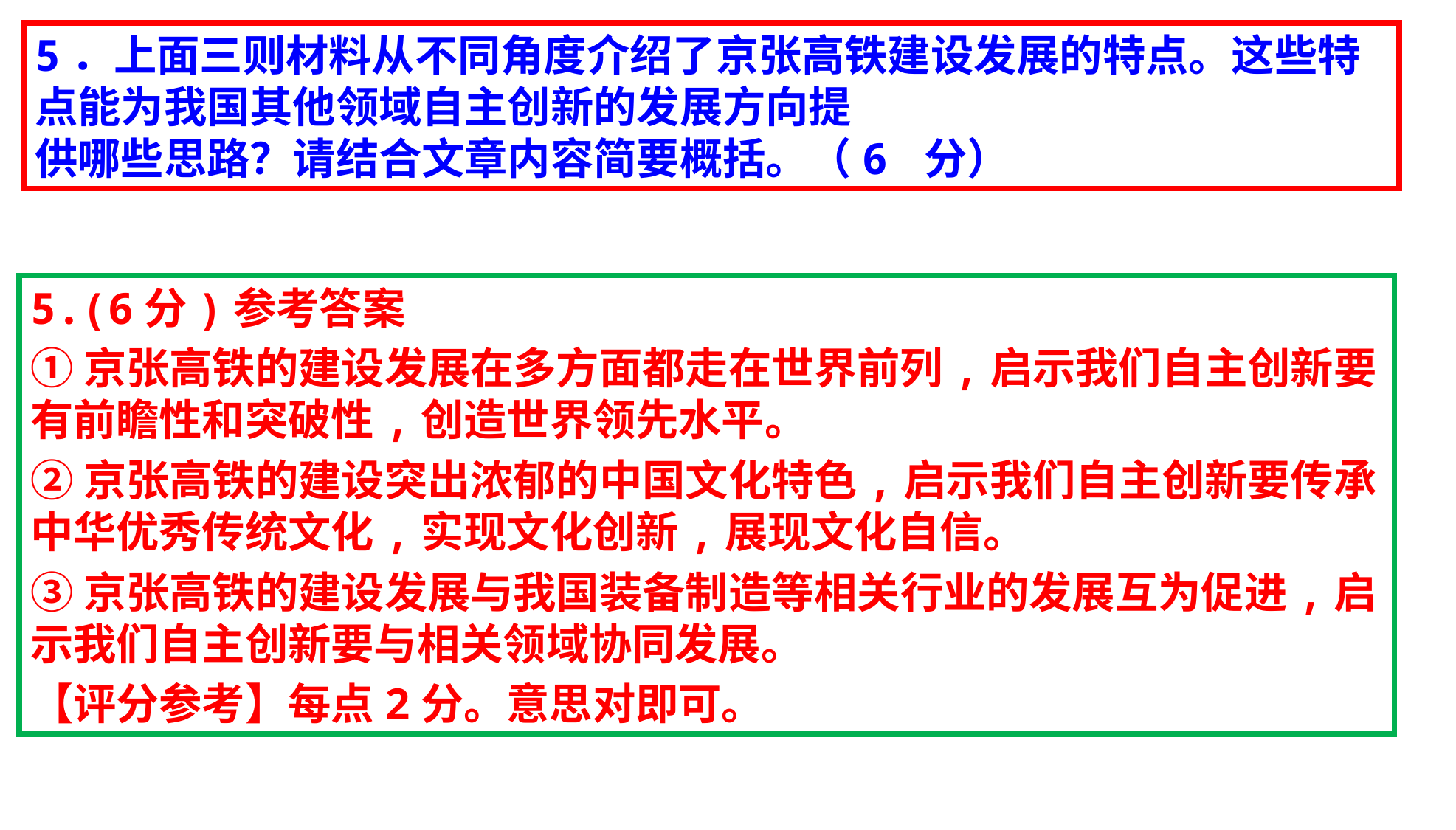

5．上面三则材料从不同角度介绍了京张高铁建设发展的特点。这些特点能为我国其他领域自主创新的发展方向提
供哪些思路？请结合文章内容简要概括。（6 分）
5.(6分)参考答案
①京张高铁的建设发展在多方面都走在世界前列,启示我们自主创新要有前瞻性和突破性,创造世界领先水平。
②京张高铁的建设突出浓郁的中国文化特色,启示我们自主创新要传承中华优秀传统文化,实现文化创新,展现文化自信。
③京张高铁的建设发展与我国装备制造等相关行业的发展互为促进,启示我们自主创新要与相关领域协同发展。
【评分参考】每点2分。意思对即可。